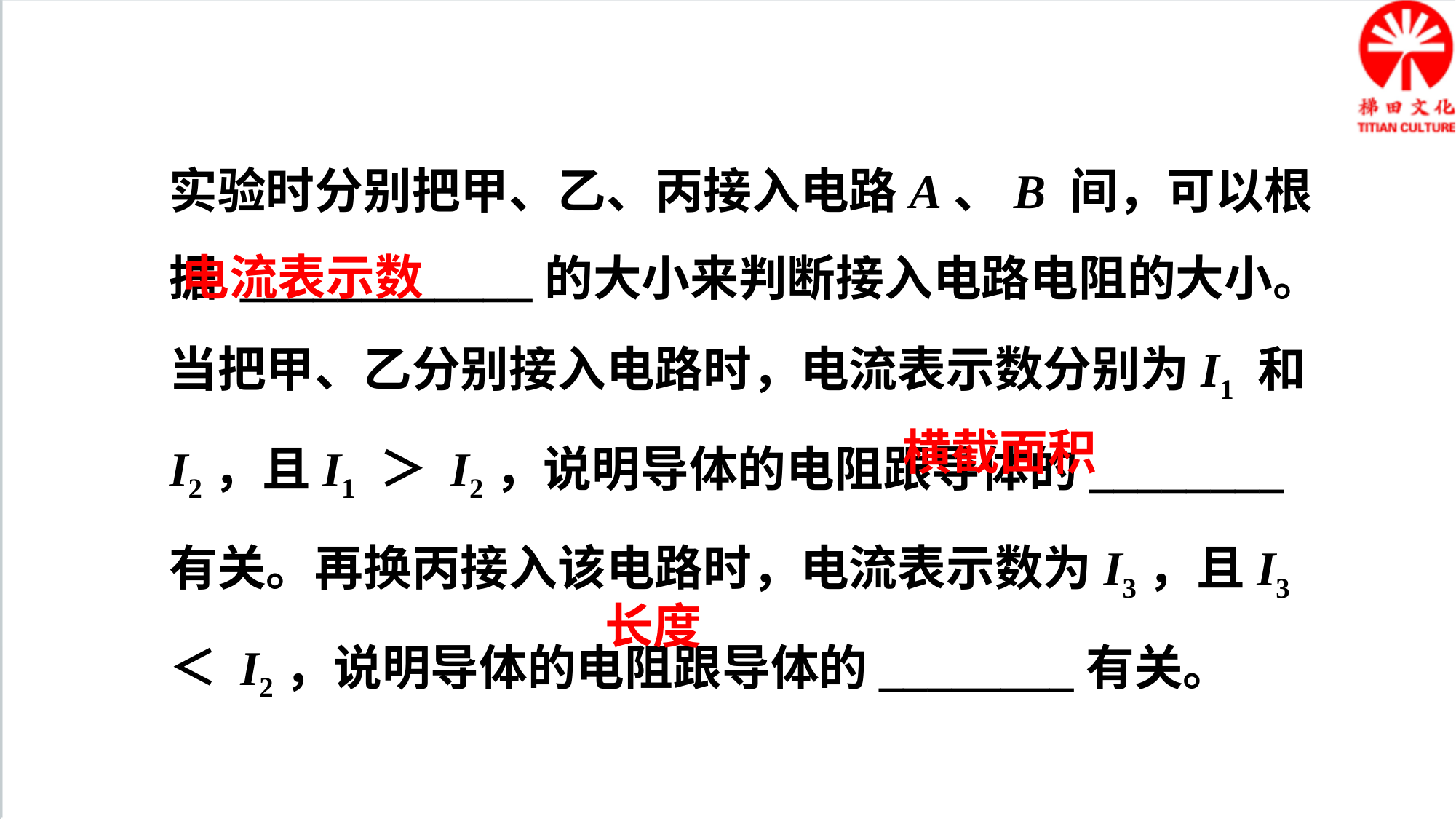

实验时分别把甲、乙、丙接入电路A、B 间，可以根据 ____________的大小来判断接入电路电阻的大小。当把甲、乙分别接入电路时，电流表示数分别为I1 和I2，且I1 ＞ I2，说明导体的电阻跟导体的________有关。再换丙接入该电路时，电流表示数为I3，且I3 ＜ I2，说明导体的电阻跟导体的________有关。
电流表示数
横截面积
长度